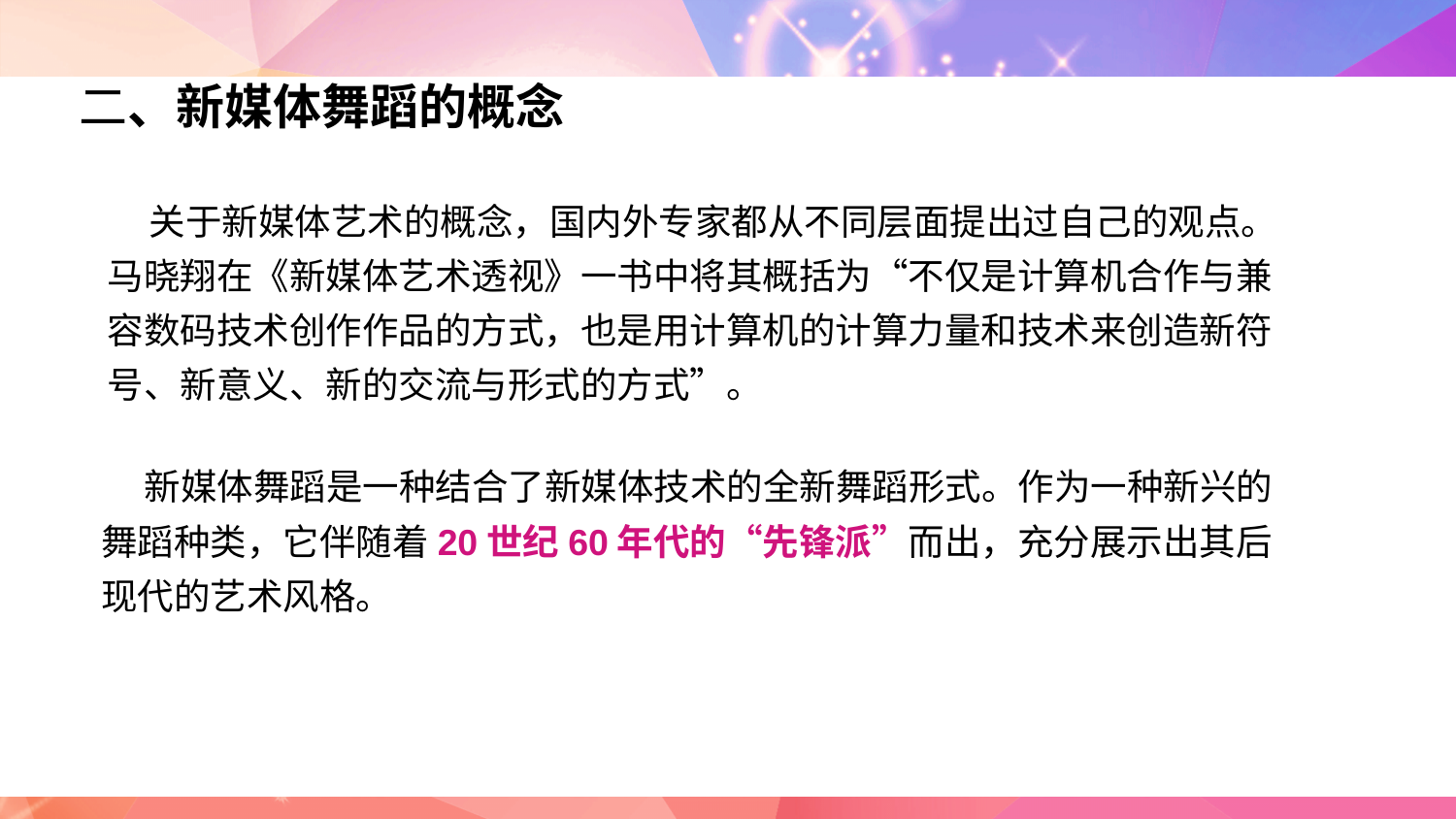

二、新媒体舞蹈的概念

    关于新媒体艺术的概念，国内外专家都从不同层面提出过自己的观点。马晓翔在《新媒体艺术透视》一书中将其概括为“不仅是计算机合作与兼容数码技术创作作品的方式，也是用计算机的计算力量和技术来创造新符号、新意义、新的交流与形式的方式”。

    新媒体舞蹈是一种结合了新媒体技术的全新舞蹈形式。作为一种新兴的舞蹈种类，它伴随着20世纪60年代的“先锋派”而出，充分展示出其后现代的艺术风格。